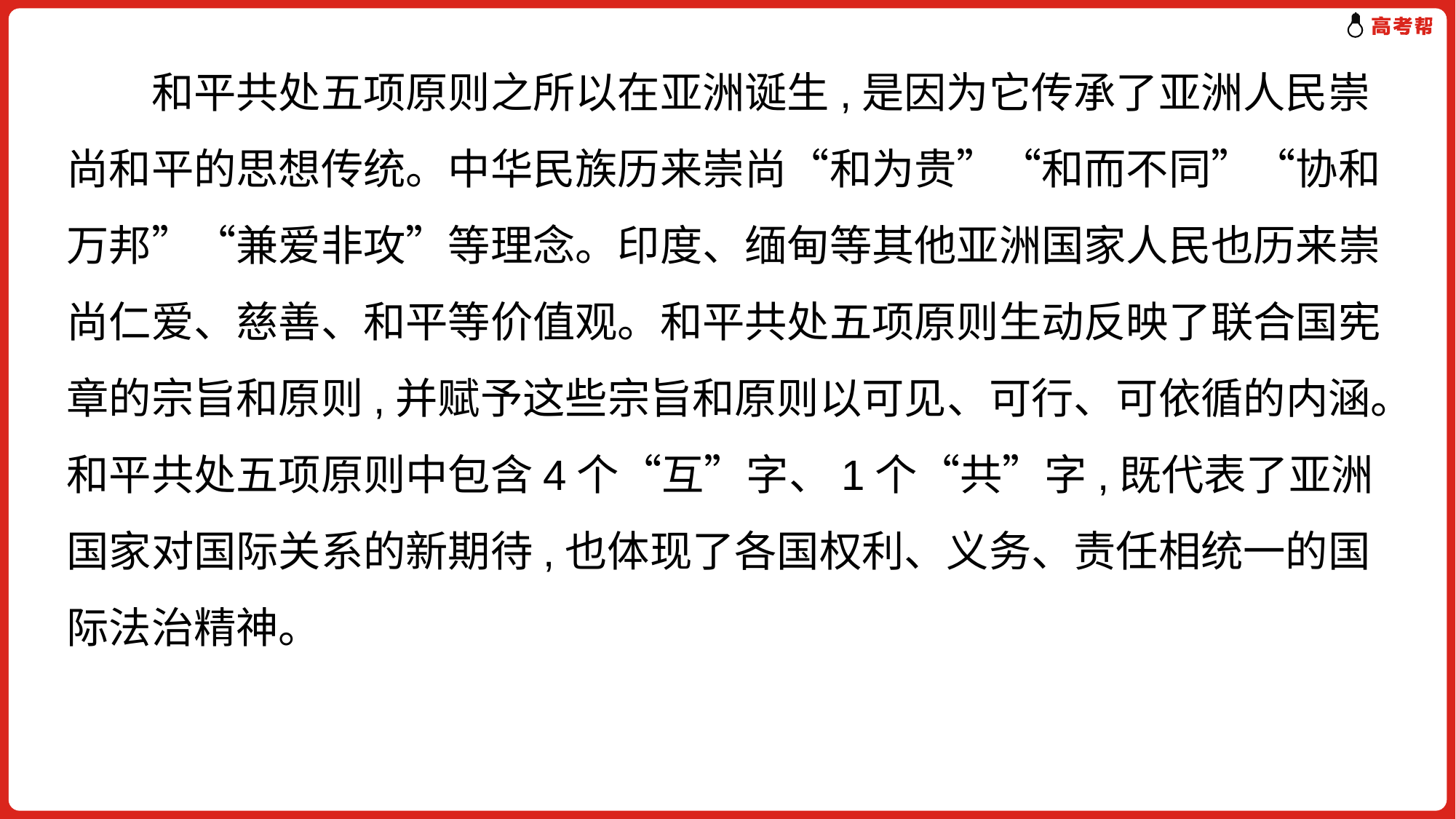

和平共处五项原则之所以在亚洲诞生,是因为它传承了亚洲人民崇尚和平的思想传统。中华民族历来崇尚“和为贵”“和而不同”“协和万邦”“兼爱非攻”等理念。印度、缅甸等其他亚洲国家人民也历来崇尚仁爱、慈善、和平等价值观。和平共处五项原则生动反映了联合国宪章的宗旨和原则,并赋予这些宗旨和原则以可见、可行、可依循的内涵。和平共处五项原则中包含4个“互”字、1个“共”字,既代表了亚洲国家对国际关系的新期待,也体现了各国权利、义务、责任相统一的国际法治精神。